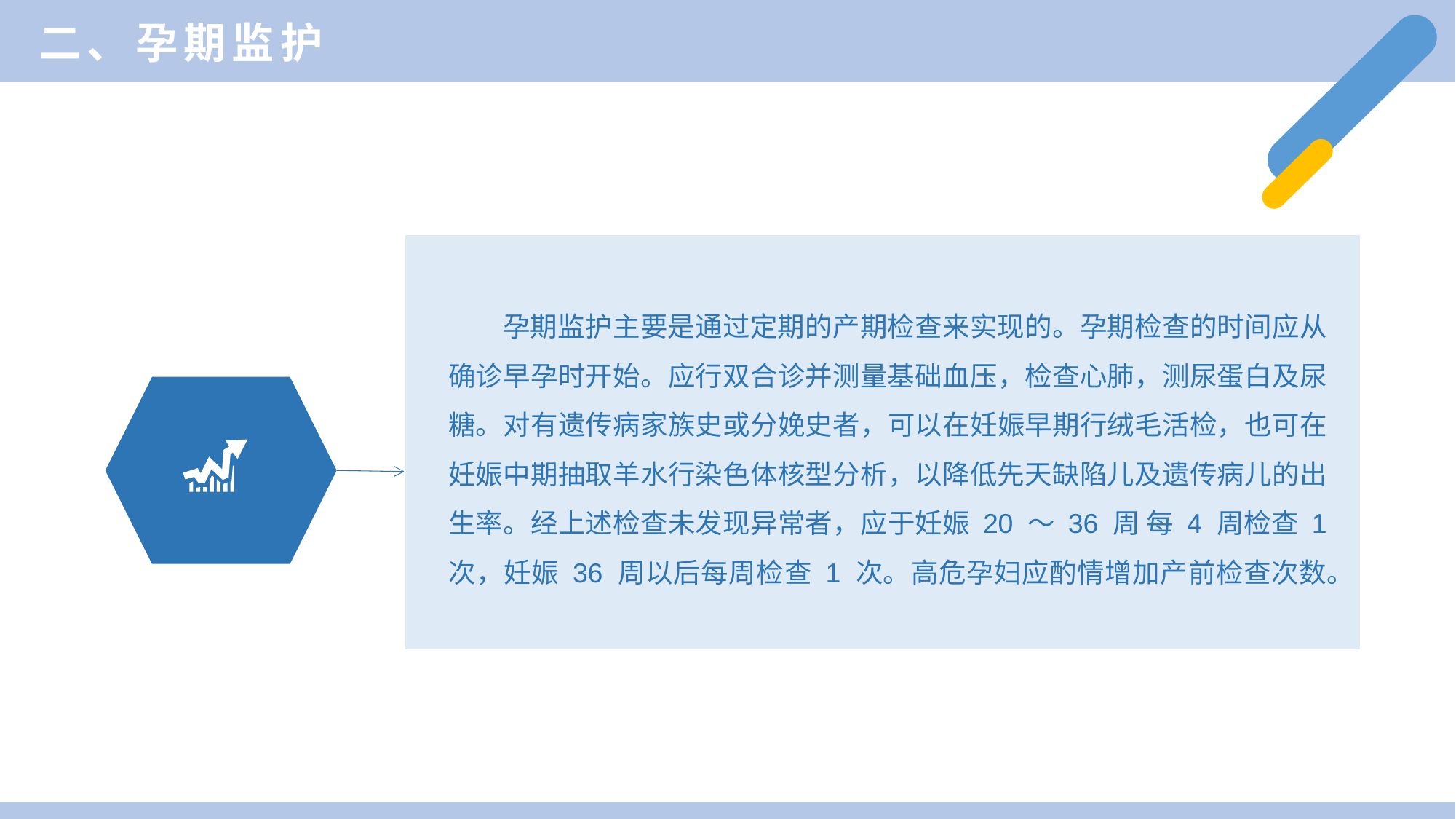

二、孕期监护

孕期监护主要是通过定期的产期检查来实现的。孕期检查的时间应从确诊早孕时开始。应行双合诊并测量基础血压，检查心肺，测尿蛋白及尿糖。对有遗传病家族史或分娩史者，可以在妊娠早期行绒毛活检，也可在妊娠中期抽取羊水行染色体核型分析，以降低先天缺陷儿及遗传病儿的出生率。经上述检查未发现异常者，应于妊娠 20 ～ 36 周 每 4 周检查 1 次，妊娠 36 周以后每周检查 1 次。高危孕妇应酌情增加产前检查次数。